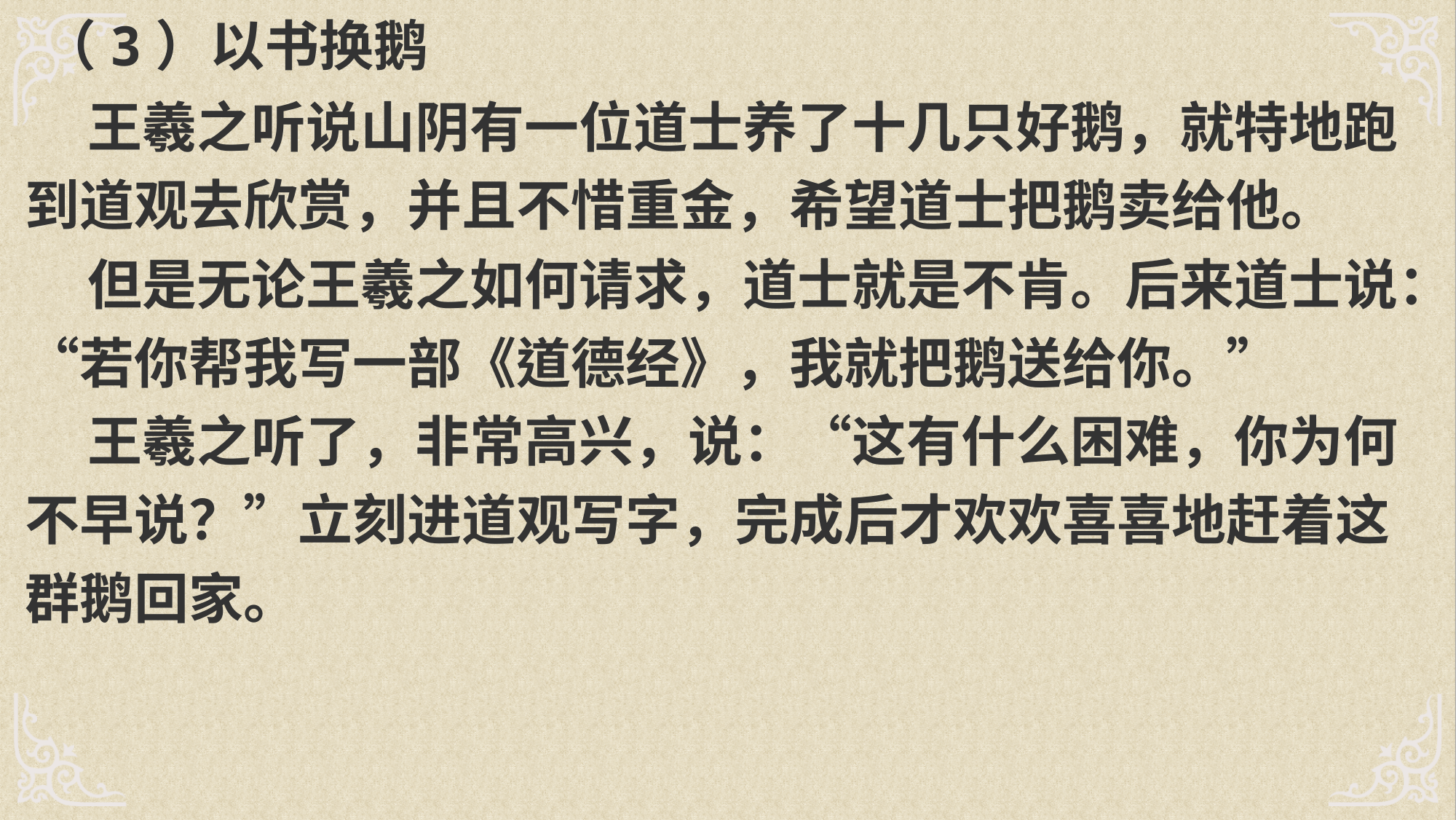

（3）以书换鹅
    王羲之听说山阴有一位道士养了十几只好鹅，就特地跑到道观去欣赏，并且不惜重金，希望道士把鹅卖给他。
    但是无论王羲之如何请求，道士就是不肯。后来道士说：“若你帮我写一部《道德经》，我就把鹅送给你。”
    王羲之听了，非常高兴，说：“这有什么困难，你为何不早说？”立刻进道观写字，完成后才欢欢喜喜地赶着这群鹅回家。